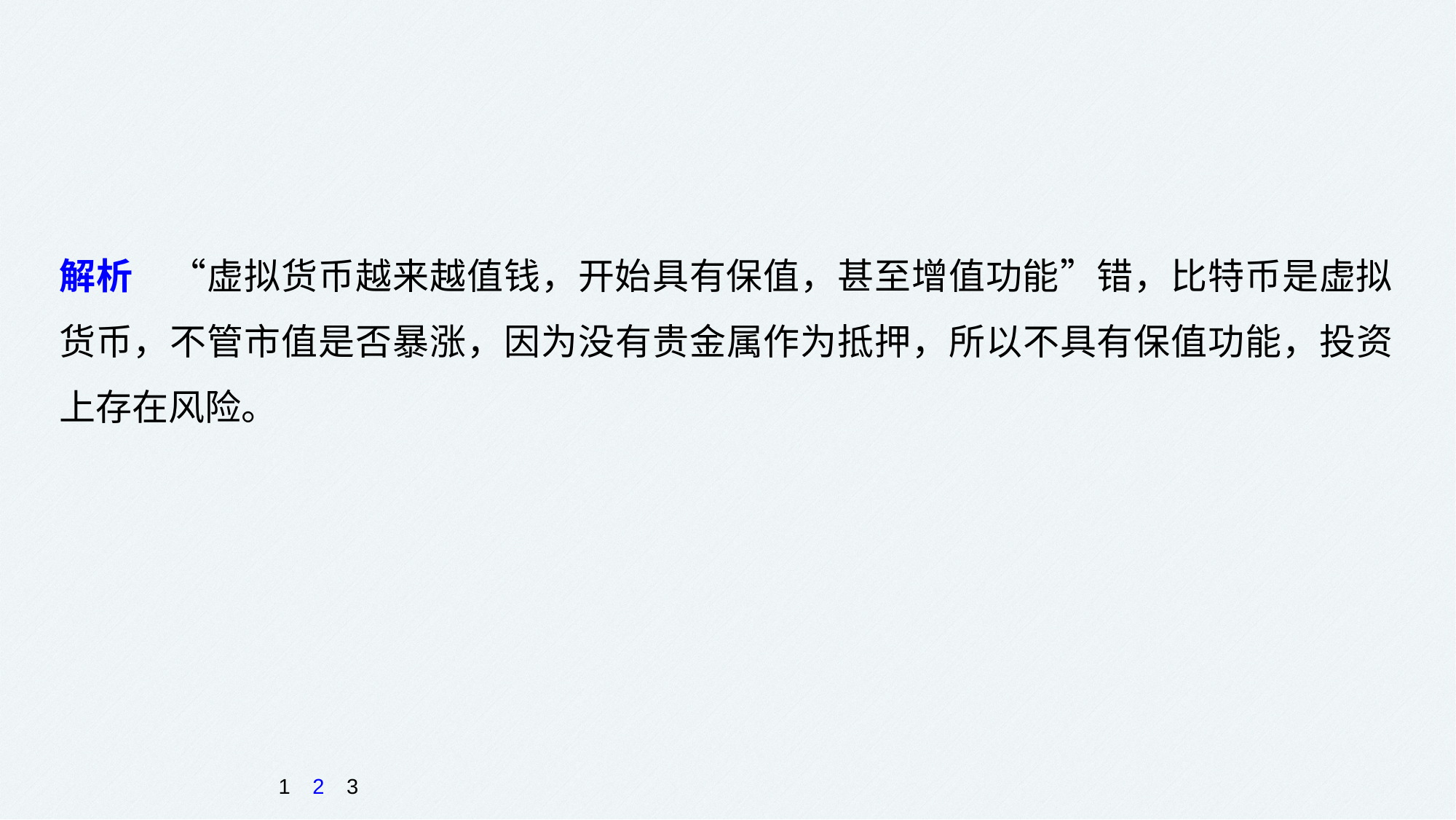

解析　“虚拟货币越来越值钱，开始具有保值，甚至增值功能”错，比特币是虚拟货币，不管市值是否暴涨，因为没有贵金属作为抵押，所以不具有保值功能，投资上存在风险。
1
2
3